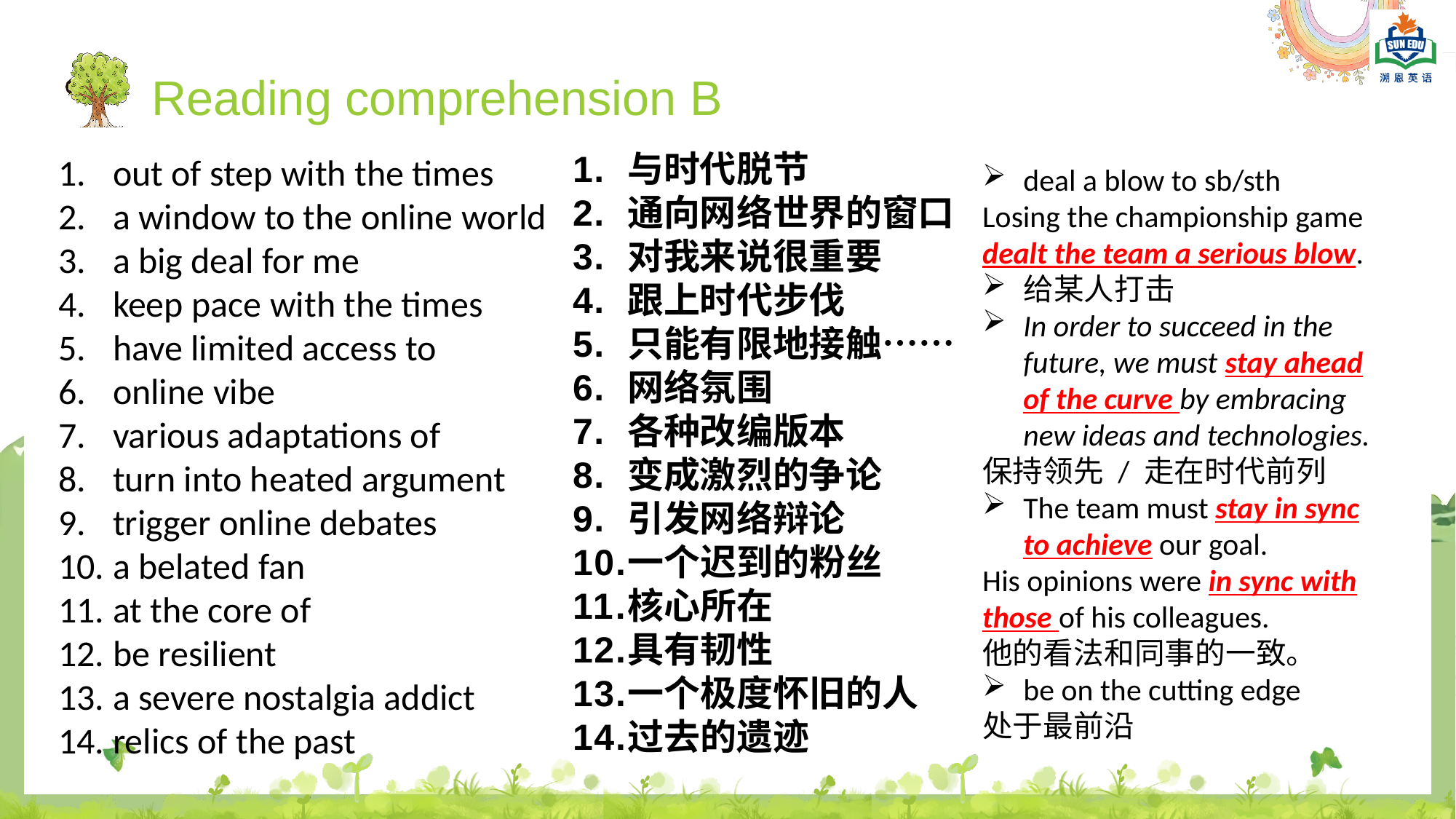

Reading comprehension B
与时代脱节
通向网络世界的窗口
对我来说很重要
跟上时代步伐
只能有限地接触……
网络氛围
各种改编版本
变成激烈的争论
引发网络辩论
一个迟到的粉丝
核心所在
具有韧性
一个极度怀旧的人
过去的遗迹
out of step with the times
a window to the online world
a big deal for me
keep pace with the times
have limited access to
online vibe
various adaptations of
turn into heated argument
trigger online debates
a belated fan
at the core of
be resilient
a severe nostalgia addict
relics of the past

deal a blow to sb/sth
Losing the championship game dealt the team a serious blow.
给某人打击
In order to succeed in the future, we must stay ahead of the curve by embracing new ideas and technologies.
保持领先 / 走在时代前列
The team must stay in sync to achieve our goal.
His opinions were in sync with those of his colleagues.
他的看法和同事的一致。
be on the cutting edge
处于最前沿